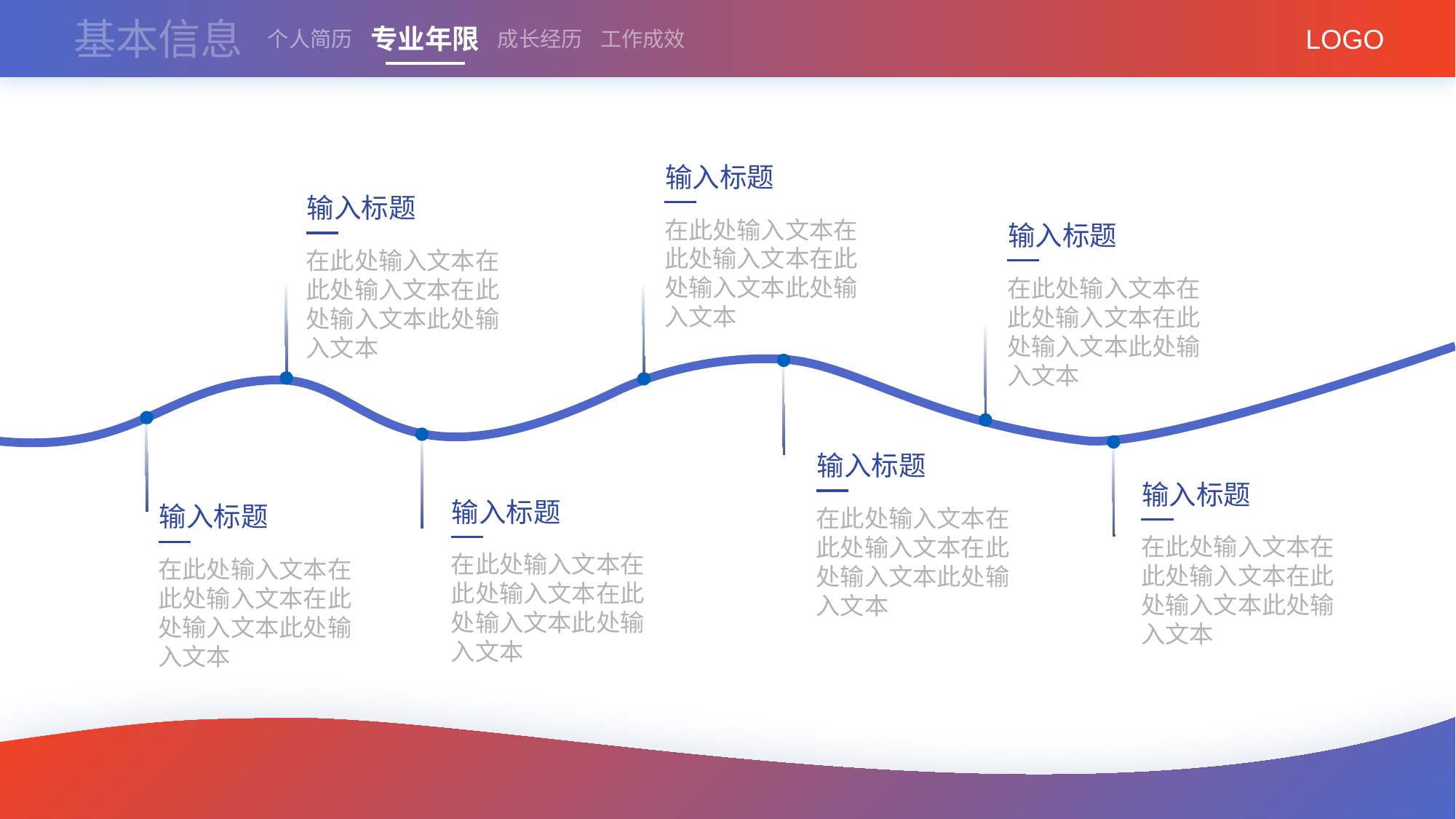

基本信息
LOGO
专业年限
个人简历
成长经历
工作成效
输入标题
在此处输入文本在此处输入文本在此处输入文本此处输入文本

输入标题
在此处输入文本在此处输入文本在此处输入文本此处输入文本

输入标题
在此处输入文本在此处输入文本在此处输入文本此处输入文本

输入标题
在此处输入文本在此处输入文本在此处输入文本此处输入文本

输入标题
在此处输入文本在此处输入文本在此处输入文本此处输入文本

输入标题
在此处输入文本在此处输入文本在此处输入文本此处输入文本

输入标题
在此处输入文本在此处输入文本在此处输入文本此处输入文本